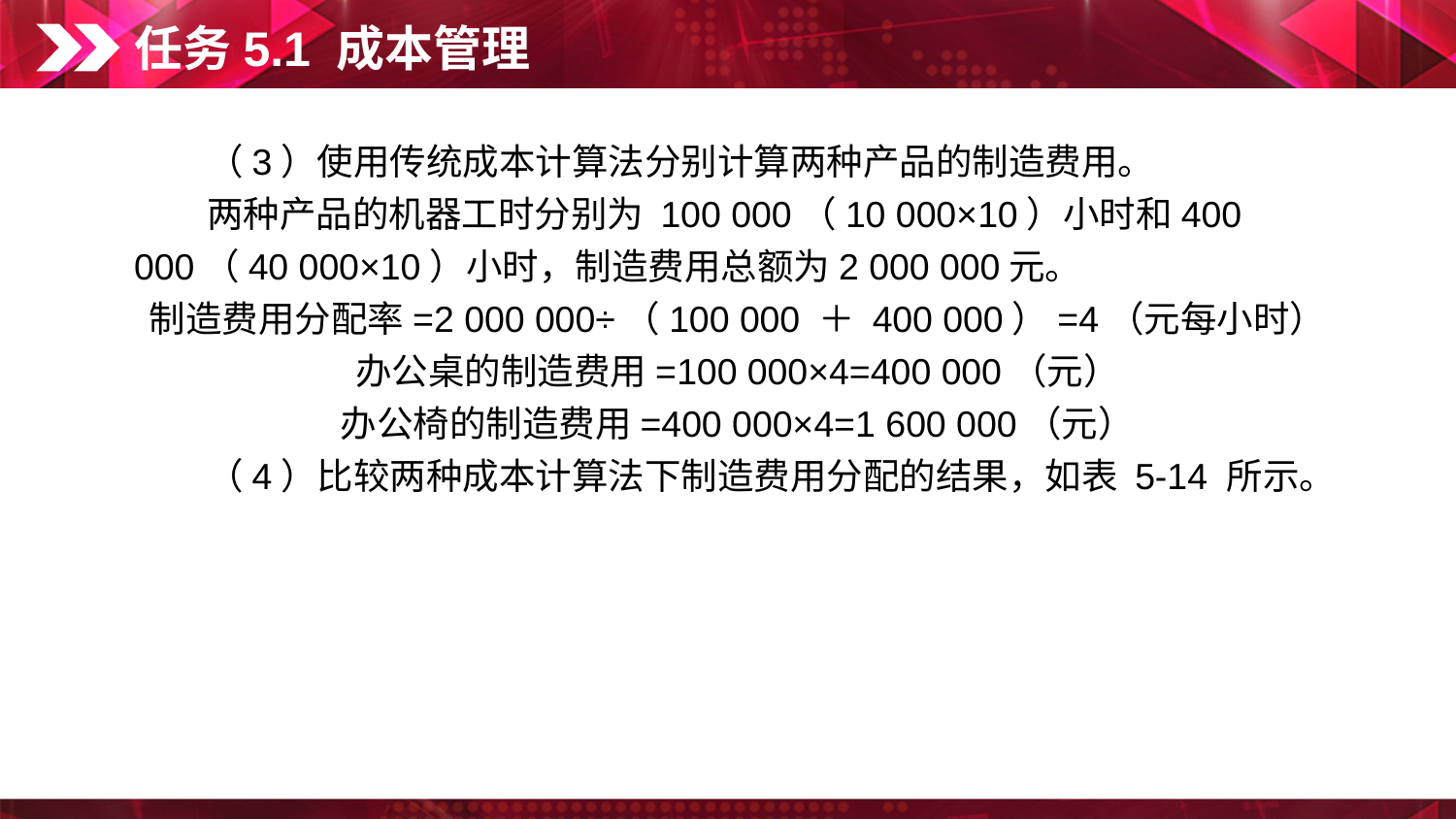

任务5.1 成本管理

　　（3）使用传统成本计算法分别计算两种产品的制造费用。
　　两种产品的机器工时分别为 100 000（10 000×10）小时和400 000（40 000×10）小时，制造费用总额为2 000 000元。
制造费用分配率=2 000 000÷（100 000 ＋ 400 000）=4（元每小时）
办公桌的制造费用=100 000×4=400 000（元）
办公椅的制造费用=400 000×4=1 600 000（元）
　　（4）比较两种成本计算法下制造费用分配的结果，如表 5-14 所示。